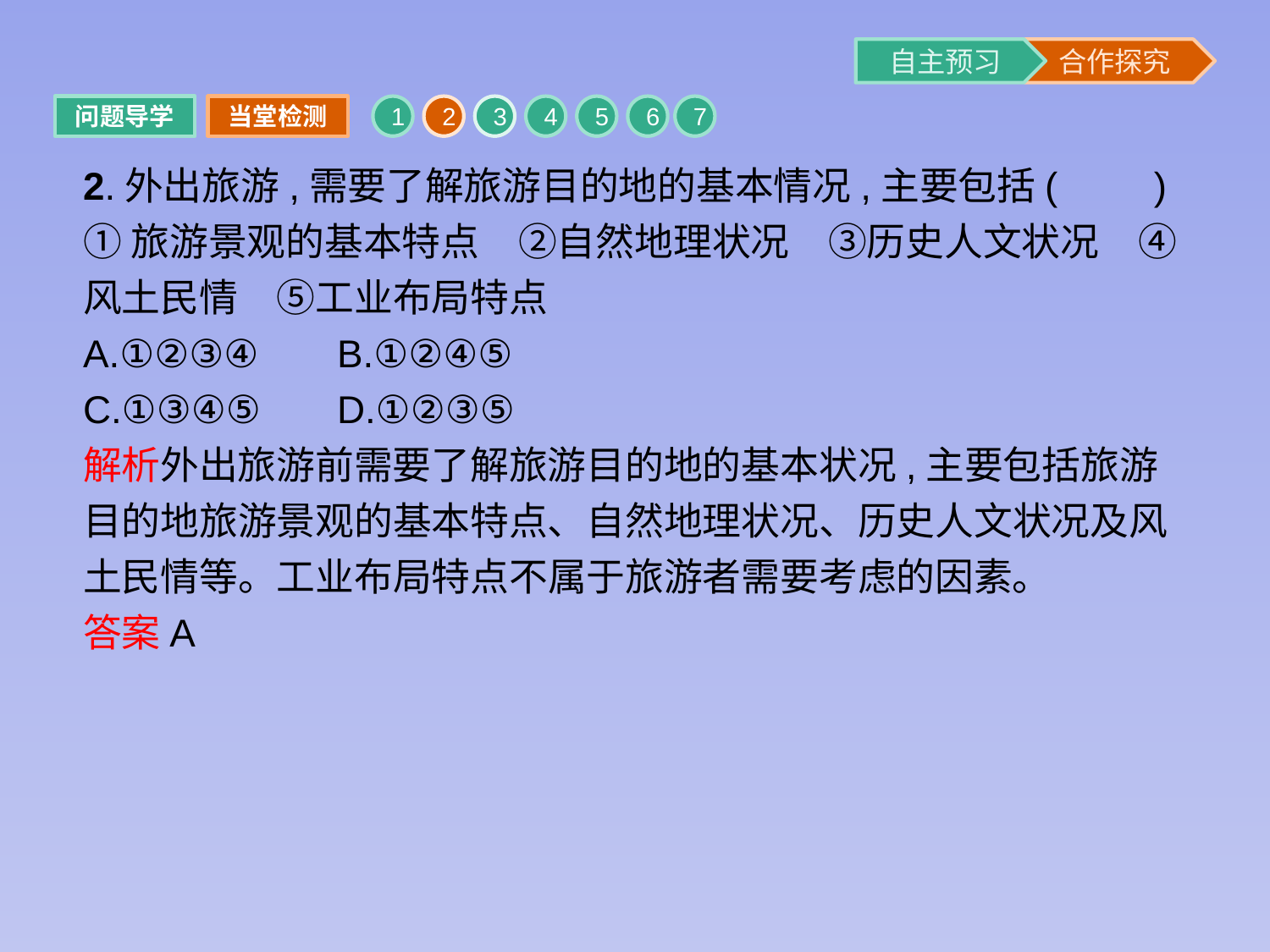

问题导学
当堂检测
1
2
3
4
5
6
7
2.外出旅游,需要了解旅游目的地的基本情况,主要包括(　　)
①旅游景观的基本特点　②自然地理状况　③历史人文状况　④风土民情　⑤工业布局特点
A.①②③④	B.①②④⑤
C.①③④⑤	D.①②③⑤
解析外出旅游前需要了解旅游目的地的基本状况,主要包括旅游目的地旅游景观的基本特点、自然地理状况、历史人文状况及风土民情等。工业布局特点不属于旅游者需要考虑的因素。
答案A